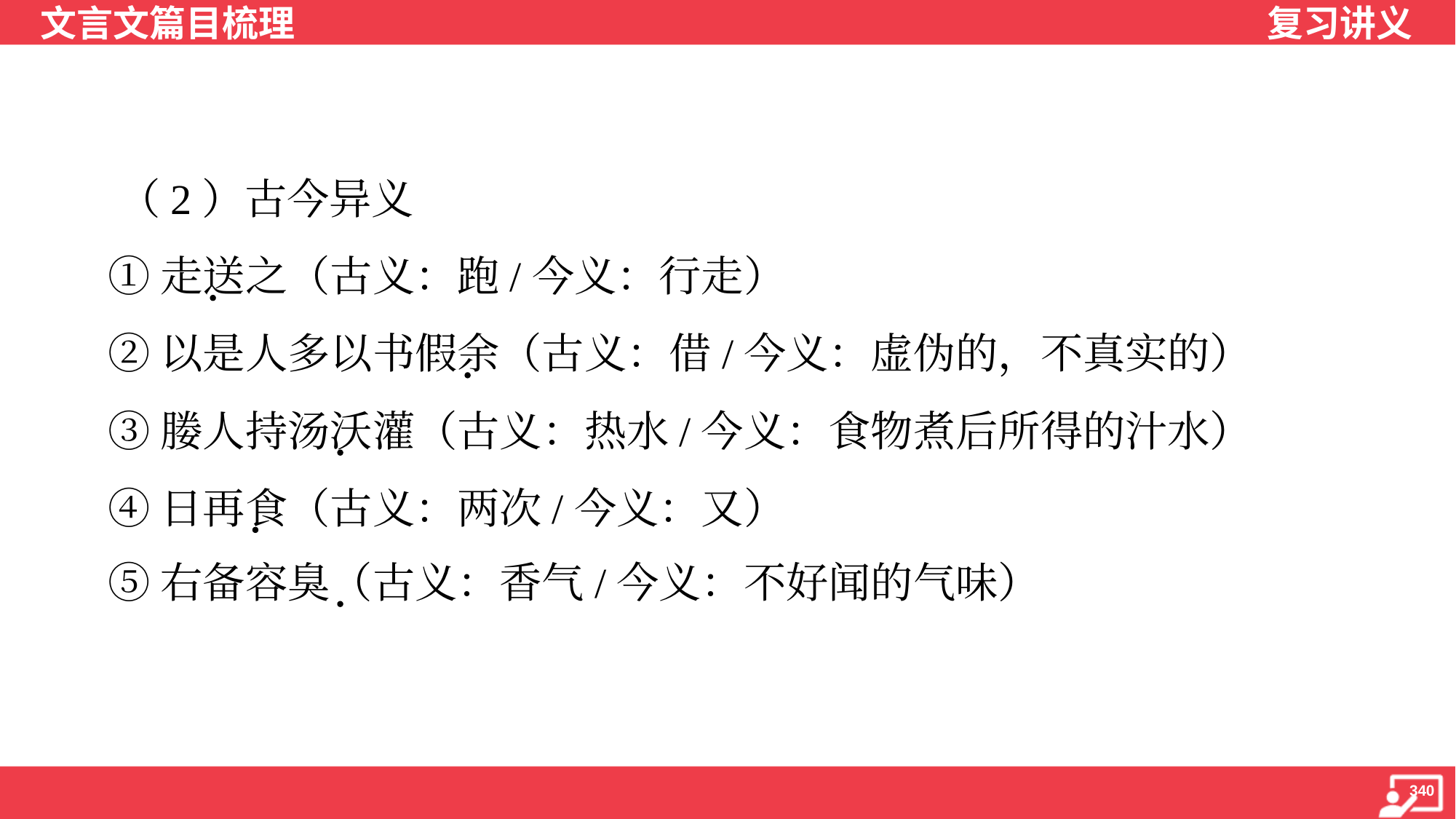

（2）古今异义
    ①走送之（古义：跑/今义：行走）
    ②以是人多以书假余（古义：借/今义：虚伪的，不真实的）
    ③媵人持汤沃灌（古义：热水/今义：食物煮后所得的汁水）
    ④日再食（古义：两次/今义：又）
    ⑤右备容臭（古义：香气/今义：不好闻的气味）